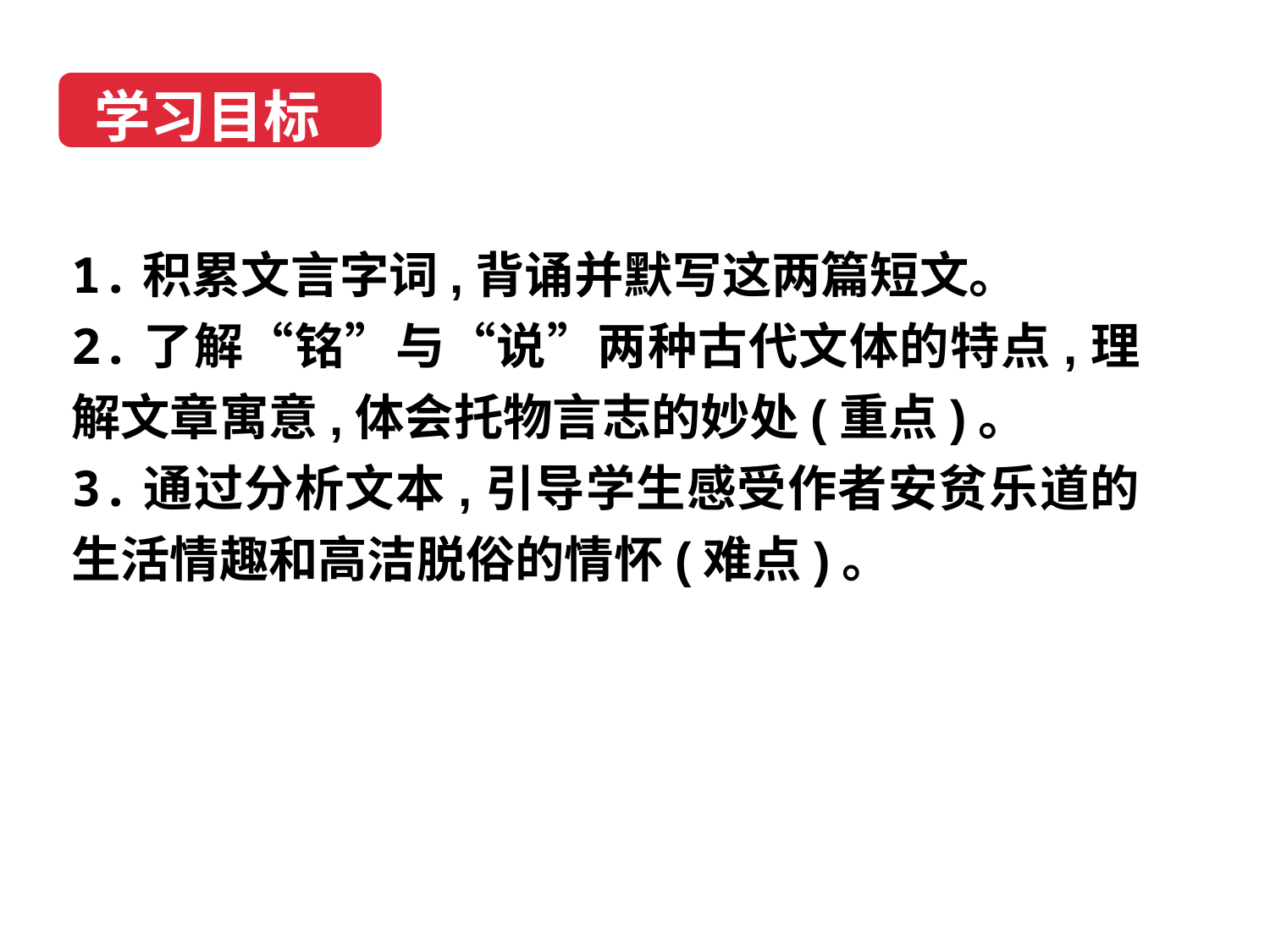

学习目标
1.积累文言字词,背诵并默写这两篇短文。
2.了解“铭”与“说”两种古代文体的特点,理解文章寓意,体会托物言志的妙处(重点)。
3.通过分析文本,引导学生感受作者安贫乐道的生活情趣和高洁脱俗的情怀(难点)。